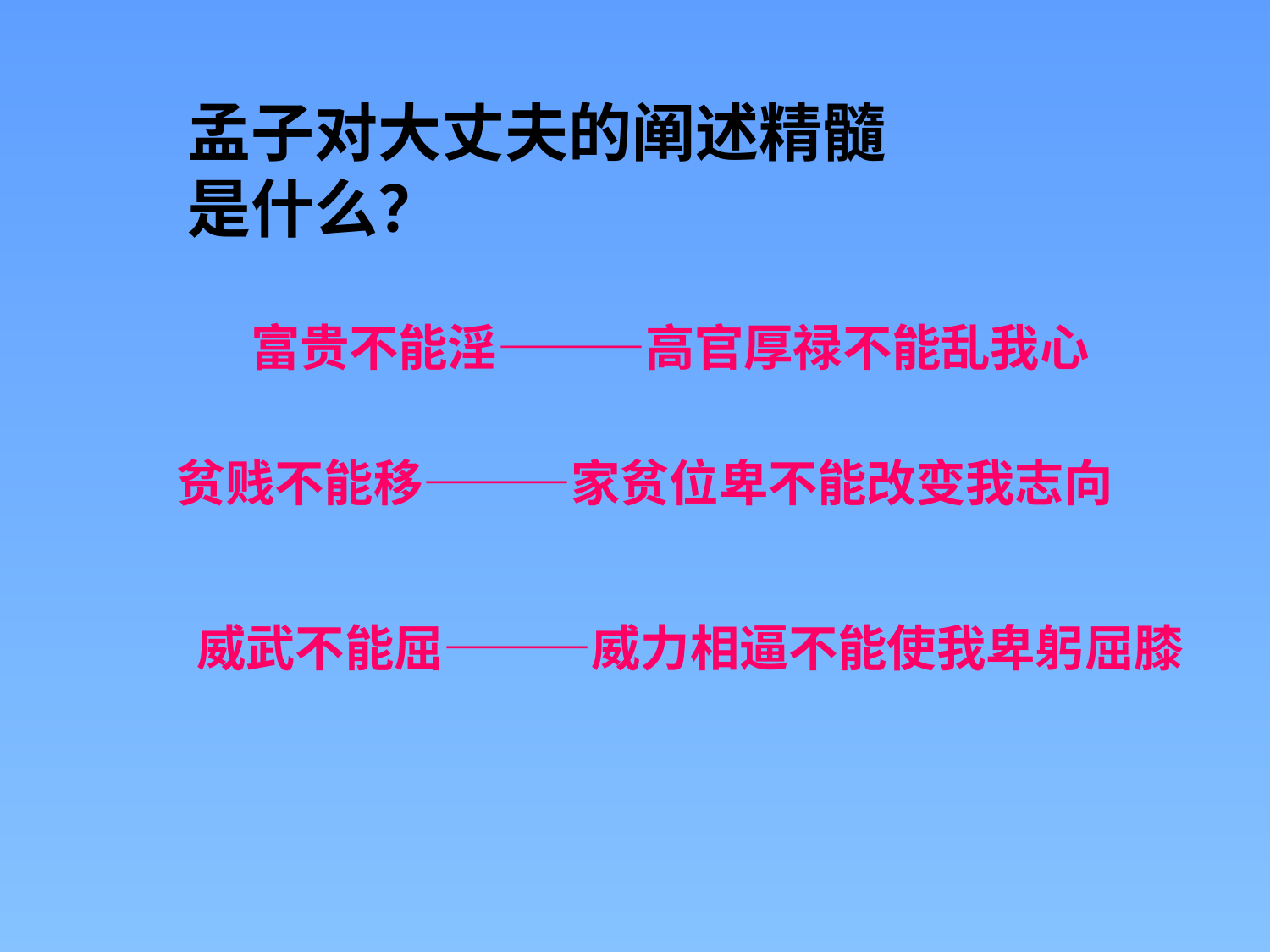

孟子对大丈夫的阐述精髓是什么？

富贵不能淫———高官厚禄不能乱我心
贫贱不能移———家贫位卑不能改变我志向

威武不能屈———威力相逼不能使我卑躬屈膝